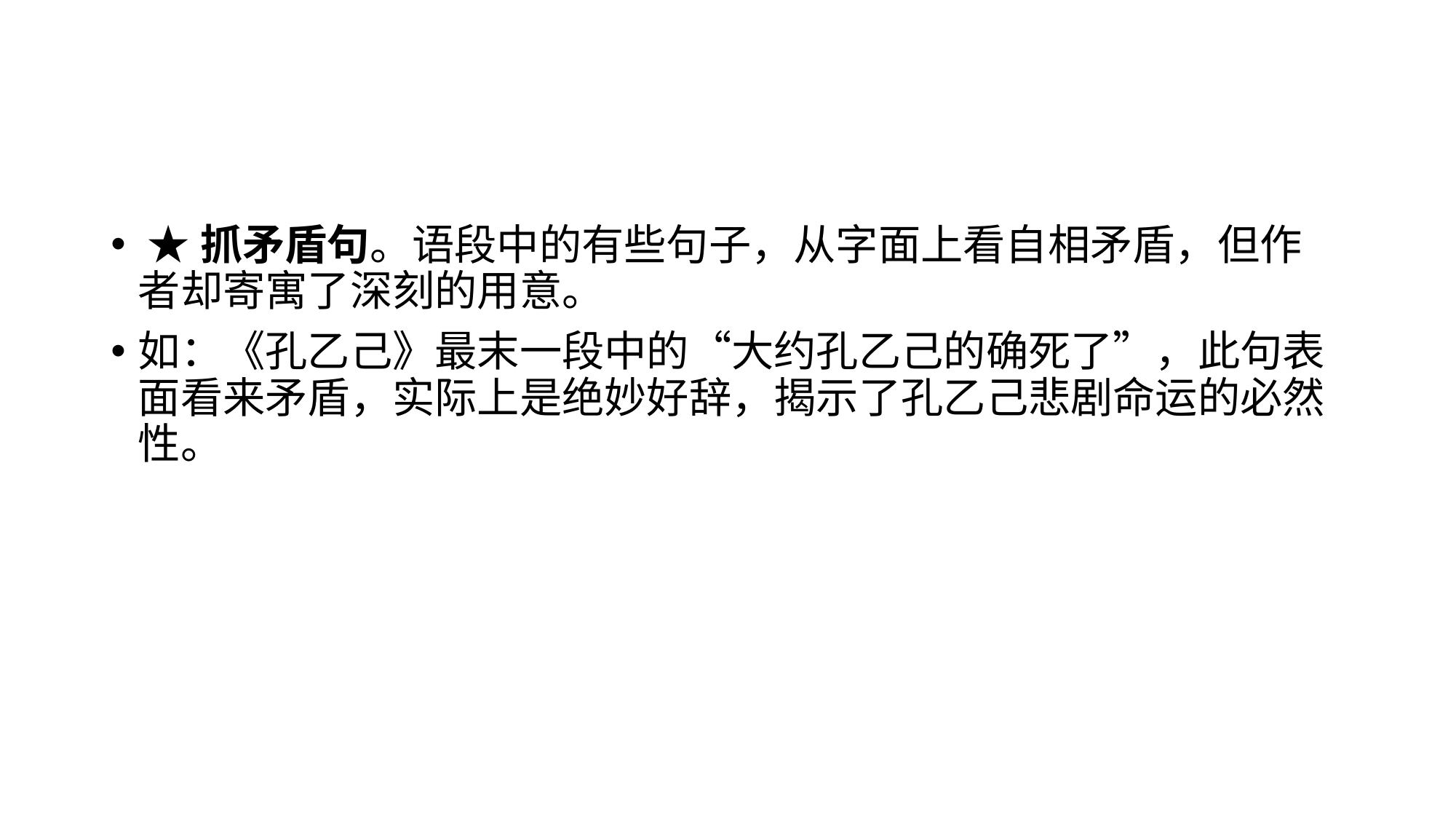

★抓矛盾句。语段中的有些句子，从字面上看自相矛盾，但作者却寄寓了深刻的用意。
如：《孔乙己》最末一段中的“大约孔乙己的确死了”，此句表面看来矛盾，实际上是绝妙好辞，揭示了孔乙己悲剧命运的必然性。